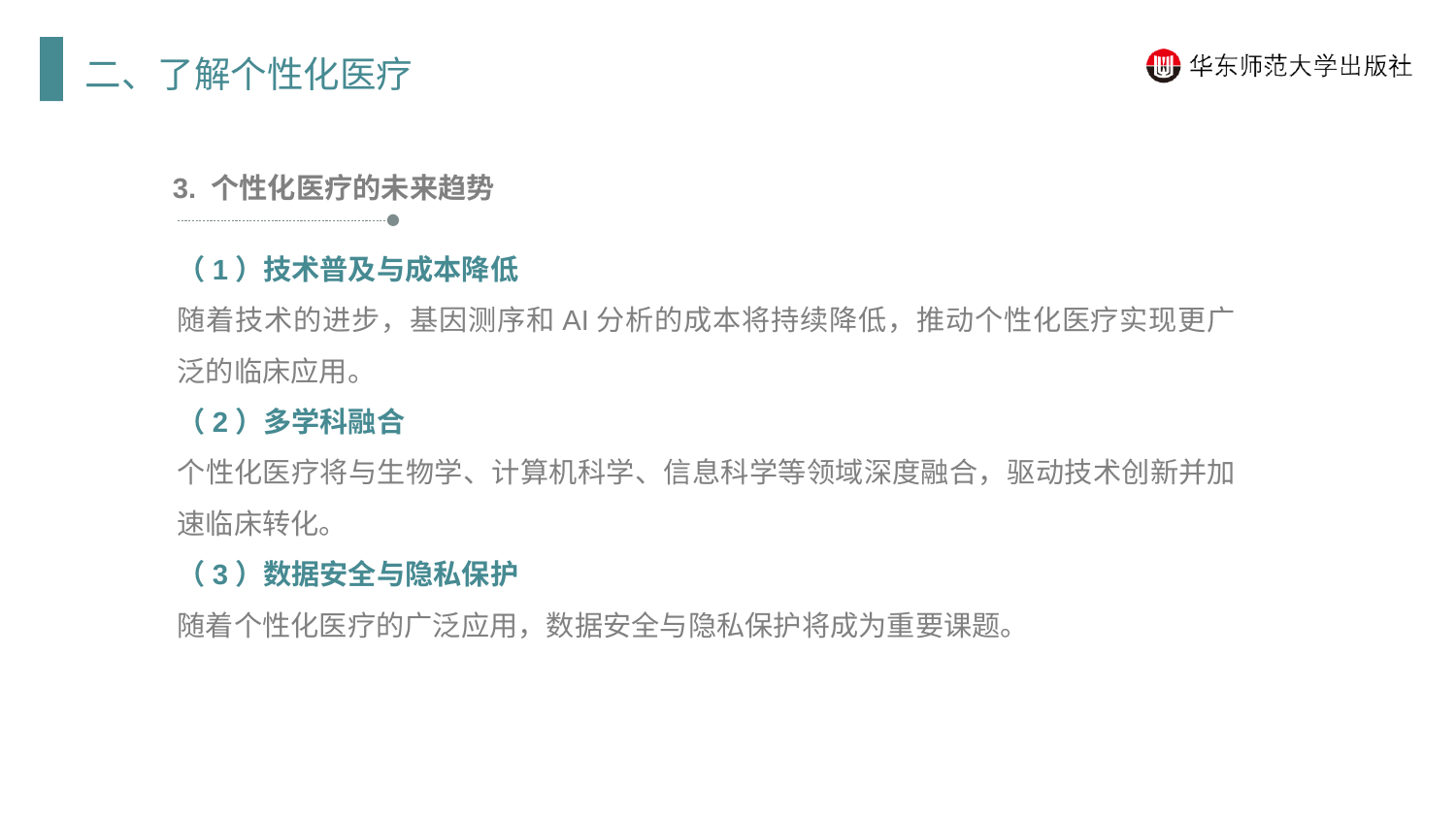

二、了解个性化医疗
3. 个性化医疗的未来趋势
（1）技术普及与成本降低
随着技术的进步，基因测序和AI分析的成本将持续降低，推动个性化医疗实现更广泛的临床应用。
（2）多学科融合
个性化医疗将与生物学、计算机科学、信息科学等领域深度融合，驱动技术创新并加速临床转化。
（3）数据安全与隐私保护
随着个性化医疗的广泛应用，数据安全与隐私保护将成为重要课题。